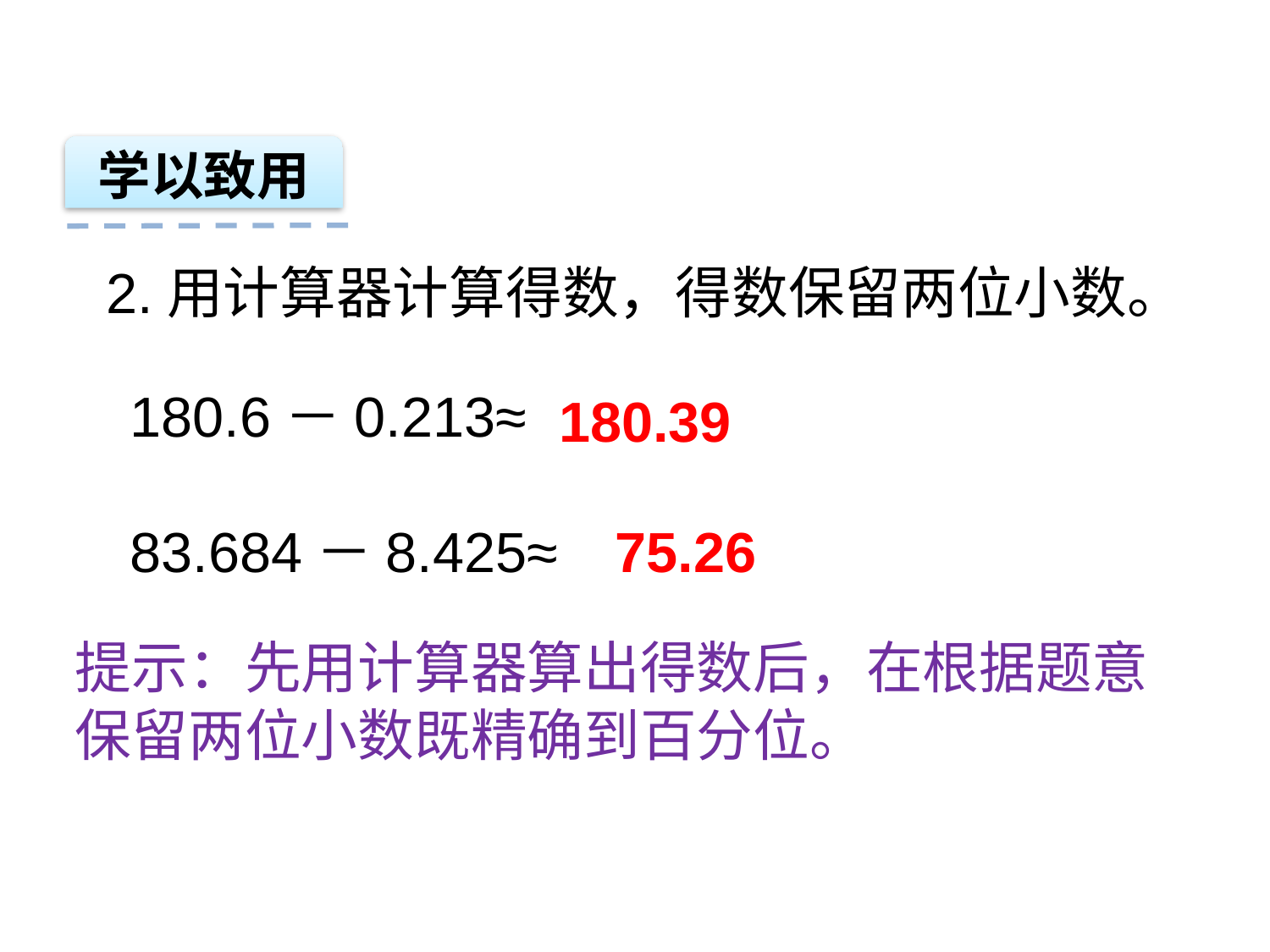

学以致用
2.用计算器计算得数，得数保留两位小数。
180.6－0.213≈

83.684－8.425≈
180.39
75.26
提示：先用计算器算出得数后，在根据题意保留两位小数既精确到百分位。